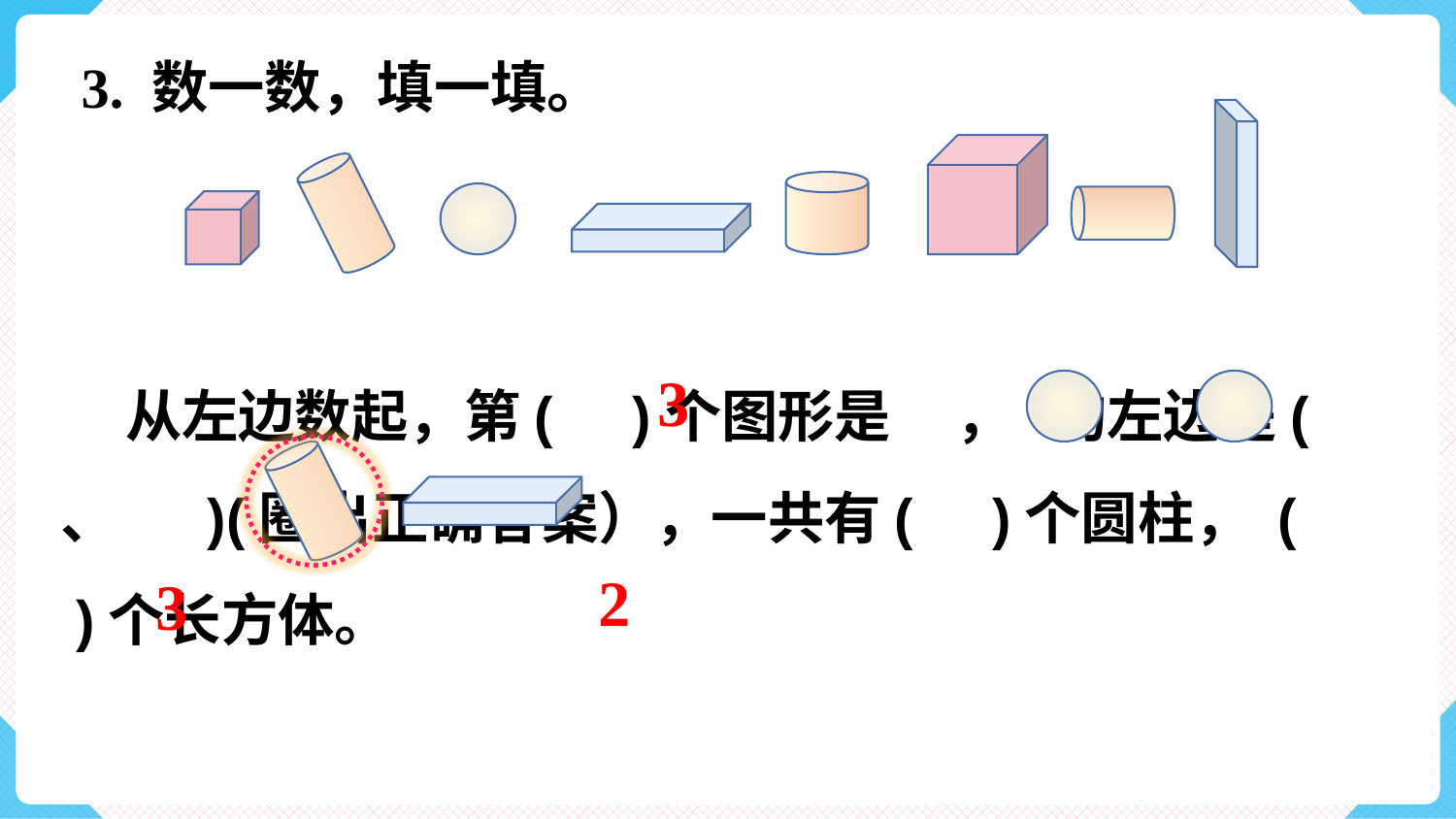

3. 数一数，填一填。

    从左边数起，第(     )个图形是     ，   的左边是(    、      )(圈出正确答案），一共有(     )个圆柱， (     )个长方体。
3

2
3